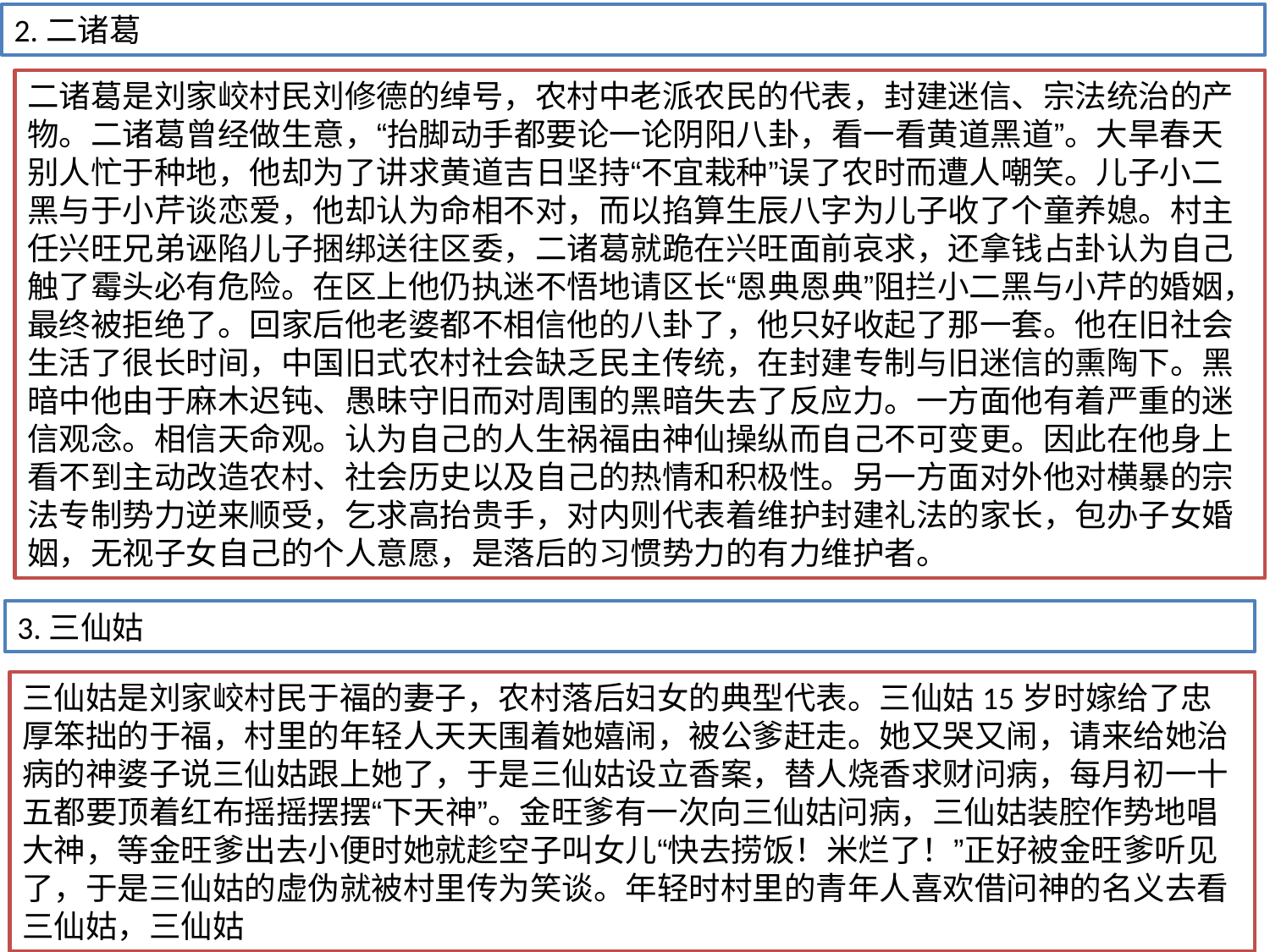

2.二诸葛
二诸葛是刘家峧村民刘修德的绰号，农村中老派农民的代表，封建迷信、宗法统治的产物。二诸葛曾经做生意，“抬脚动手都要论一论阴阳八卦，看一看黄道黑道”。大旱春天别人忙于种地，他却为了讲求黄道吉日坚持“不宜栽种”误了农时而遭人嘲笑。儿子小二黑与于小芹谈恋爱，他却认为命相不对，而以掐算生辰八字为儿子收了个童养媳。村主任兴旺兄弟诬陷儿子捆绑送往区委，二诸葛就跪在兴旺面前哀求，还拿钱占卦认为自己触了霉头必有危险。在区上他仍执迷不悟地请区长“恩典恩典”阻拦小二黑与小芹的婚姻，最终被拒绝了。回家后他老婆都不相信他的八卦了，他只好收起了那一套。他在旧社会生活了很长时间，中国旧式农村社会缺乏民主传统，在封建专制与旧迷信的熏陶下。黑暗中他由于麻木迟钝、愚昧守旧而对周围的黑暗失去了反应力。一方面他有着严重的迷信观念。相信天命观。认为自己的人生祸福由神仙操纵而自己不可变更。因此在他身上看不到主动改造农村、社会历史以及自己的热情和积极性。另一方面对外他对横暴的宗法专制势力逆来顺受，乞求高抬贵手，对内则代表着维护封建礼法的家长，包办子女婚姻，无视子女自己的个人意愿，是落后的习惯势力的有力维护者。
3.三仙姑
三仙姑是刘家峧村民于福的妻子，农村落后妇女的典型代表。三仙姑15岁时嫁给了忠厚笨拙的于福，村里的年轻人天天围着她嬉闹，被公爹赶走。她又哭又闹，请来给她治病的神婆子说三仙姑跟上她了，于是三仙姑设立香案，替人烧香求财问病，每月初一十五都要顶着红布摇摇摆摆“下天神”。金旺爹有一次向三仙姑问病，三仙姑装腔作势地唱大神，等金旺爹出去小便时她就趁空子叫女儿“快去捞饭！米烂了！”正好被金旺爹听见了，于是三仙姑的虚伪就被村里传为笑谈。年轻时村里的青年人喜欢借问神的名义去看三仙姑，三仙姑